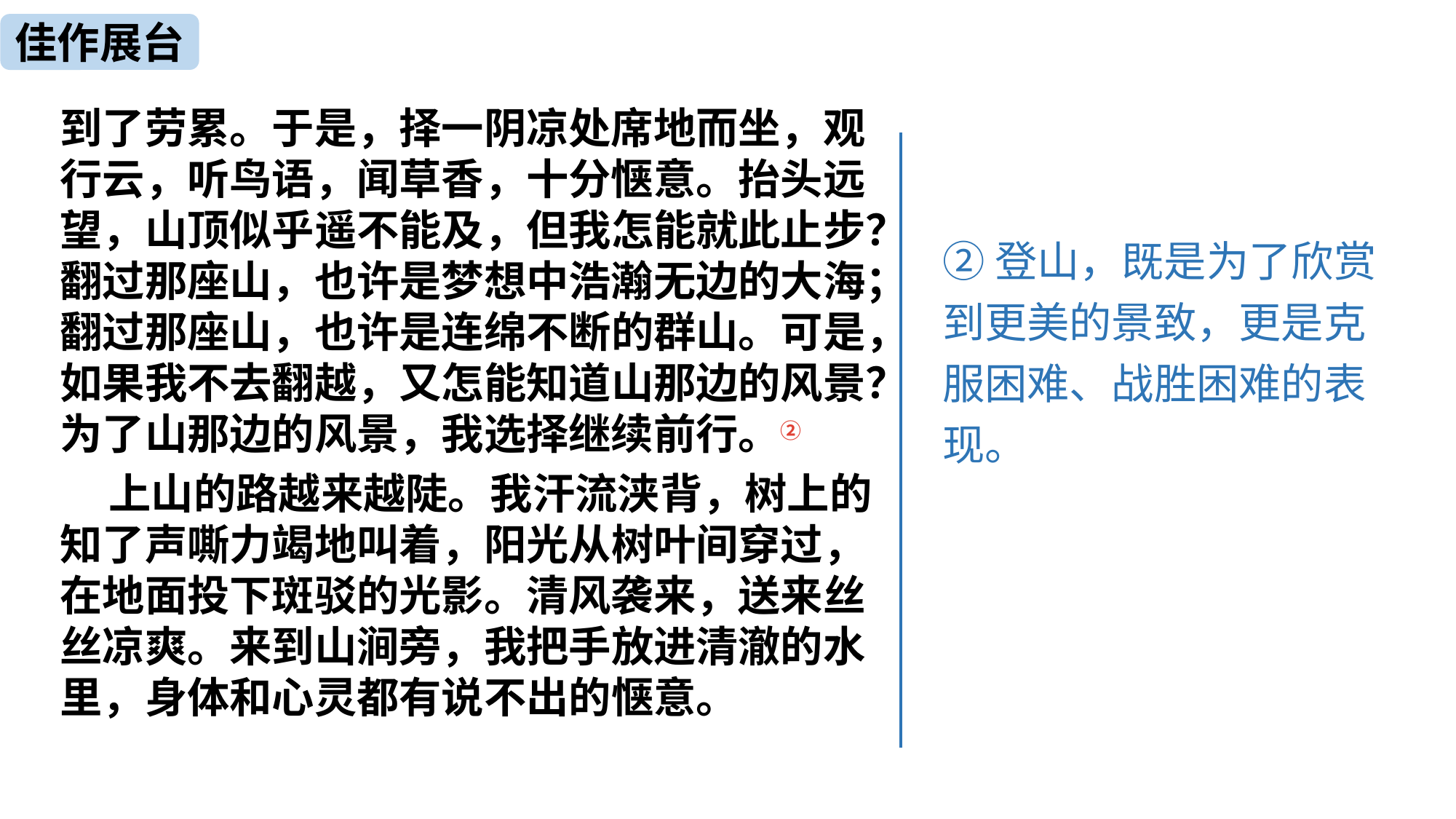

佳作展台
到了劳累。于是，择一阴凉处席地而坐，观行云，听鸟语，闻草香，十分惬意。抬头远望，山顶似乎遥不能及，但我怎能就此止步？翻过那座山，也许是梦想中浩瀚无边的大海；翻过那座山，也许是连绵不断的群山。可是，如果我不去翻越，又怎能知道山那边的风景？为了山那边的风景，我选择继续前行。②
    上山的路越来越陡。我汗流浃背，树上的知了声嘶力竭地叫着，阳光从树叶间穿过，在地面投下斑驳的光影。清风袭来，送来丝丝凉爽。来到山涧旁，我把手放进清澈的水里，身体和心灵都有说不出的惬意。
②登山，既是为了欣赏到更美的景致，更是克服困难、战胜困难的表现。